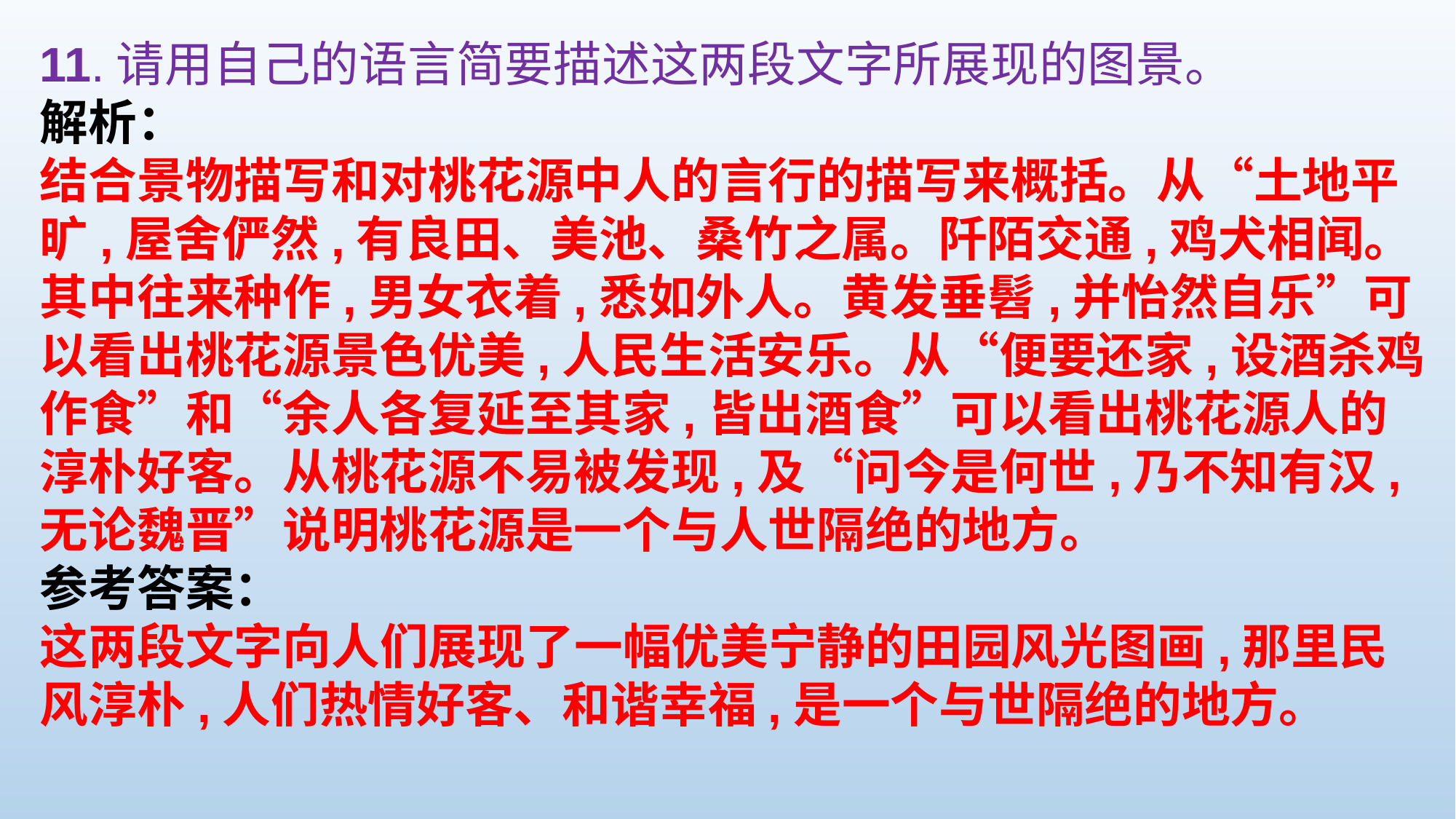

11.请用自己的语言简要描述这两段文字所展现的图景。
解析：
结合景物描写和对桃花源中人的言行的描写来概括。从“土地平旷,屋舍俨然,有良田、美池、桑竹之属。阡陌交通,鸡犬相闻。其中往来种作,男女衣着,悉如外人。黄发垂髫,并怡然自乐”可以看出桃花源景色优美,人民生活安乐。从“便要还家,设酒杀鸡作食”和“余人各复延至其家,皆出酒食”可以看出桃花源人的淳朴好客。从桃花源不易被发现,及“问今是何世,乃不知有汉,无论魏晋”说明桃花源是一个与人世隔绝的地方。
参考答案：
这两段文字向人们展现了一幅优美宁静的田园风光图画,那里民风淳朴,人们热情好客、和谐幸福,是一个与世隔绝的地方。